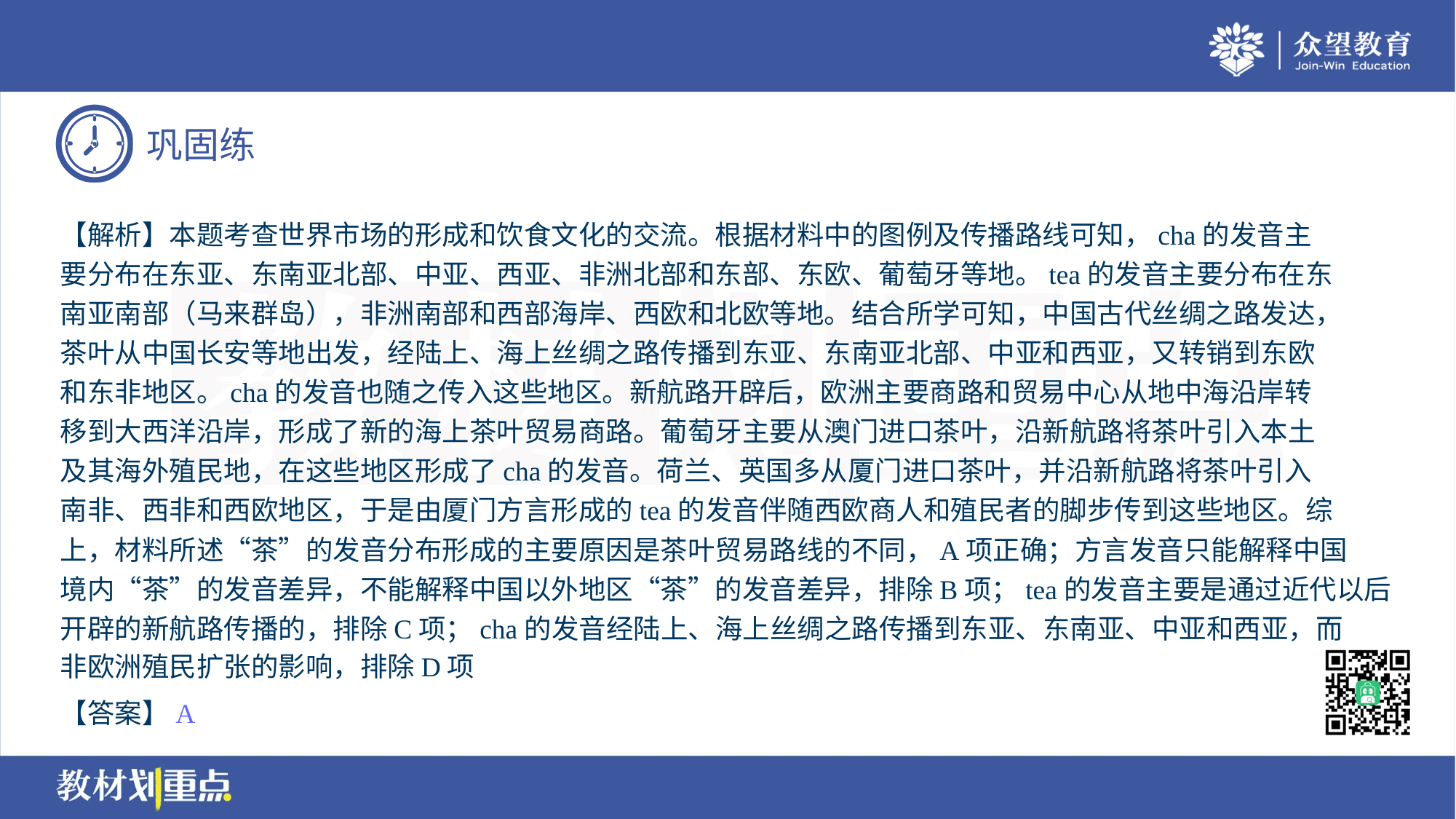

【解析】本题考查世界市场的形成和饮食文化的交流。根据材料中的图例及传播路线可知，cha的发音主
要分布在东亚、东南亚北部、中亚、西亚、非洲北部和东部、东欧、葡萄牙等地。tea的发音主要分布在东
南亚南部（马来群岛），非洲南部和西部海岸、西欧和北欧等地。结合所学可知，中国古代丝绸之路发达，
茶叶从中国长安等地出发，经陆上、海上丝绸之路传播到东亚、东南亚北部、中亚和西亚，又转销到东欧
和东非地区。cha的发音也随之传入这些地区。新航路开辟后，欧洲主要商路和贸易中心从地中海沿岸转
移到大西洋沿岸，形成了新的海上茶叶贸易商路。葡萄牙主要从澳门进口茶叶，沿新航路将茶叶引入本土
及其海外殖民地，在这些地区形成了cha的发音。荷兰、英国多从厦门进口茶叶，并沿新航路将茶叶引入
南非、西非和西欧地区，于是由厦门方言形成的tea的发音伴随西欧商人和殖民者的脚步传到这些地区。综
上，材料所述“茶”的发音分布形成的主要原因是茶叶贸易路线的不同，A项正确；方言发音只能解释中国
境内“茶”的发音差异，不能解释中国以外地区“茶”的发音差异，排除B项；tea的发音主要是通过近代以后
开辟的新航路传播的，排除C项；cha的发音经陆上、海上丝绸之路传播到东亚、东南亚、中亚和西亚，而
非欧洲殖民扩张的影响，排除D项
【答案】A